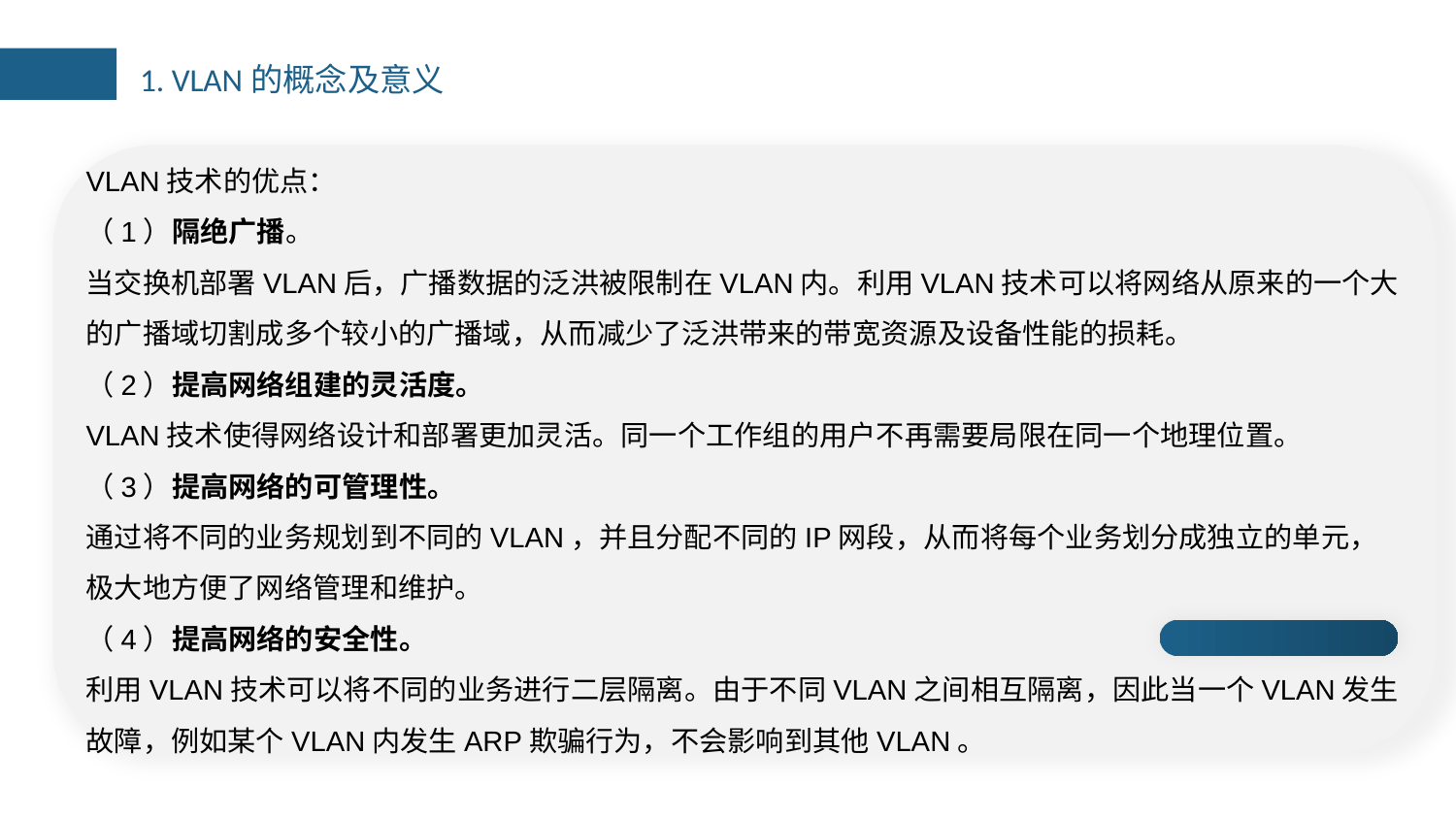

1. VLAN的概念及意义
VLAN技术的优点：
（1）隔绝广播。
当交换机部署VLAN后，广播数据的泛洪被限制在VLAN内。利用VLAN技术可以将网络从原来的一个大的广播域切割成多个较小的广播域，从而减少了泛洪带来的带宽资源及设备性能的损耗。
（2）提高网络组建的灵活度。
VLAN技术使得网络设计和部署更加灵活。同一个工作组的用户不再需要局限在同一个地理位置。
（3）提高网络的可管理性。
通过将不同的业务规划到不同的VLAN，并且分配不同的IP网段，从而将每个业务划分成独立的单元，极大地方便了网络管理和维护。
（4）提高网络的安全性。
利用VLAN技术可以将不同的业务进行二层隔离。由于不同VLAN之间相互隔离，因此当一个VLAN发生故障，例如某个VLAN内发生ARP欺骗行为，不会影响到其他VLAN。